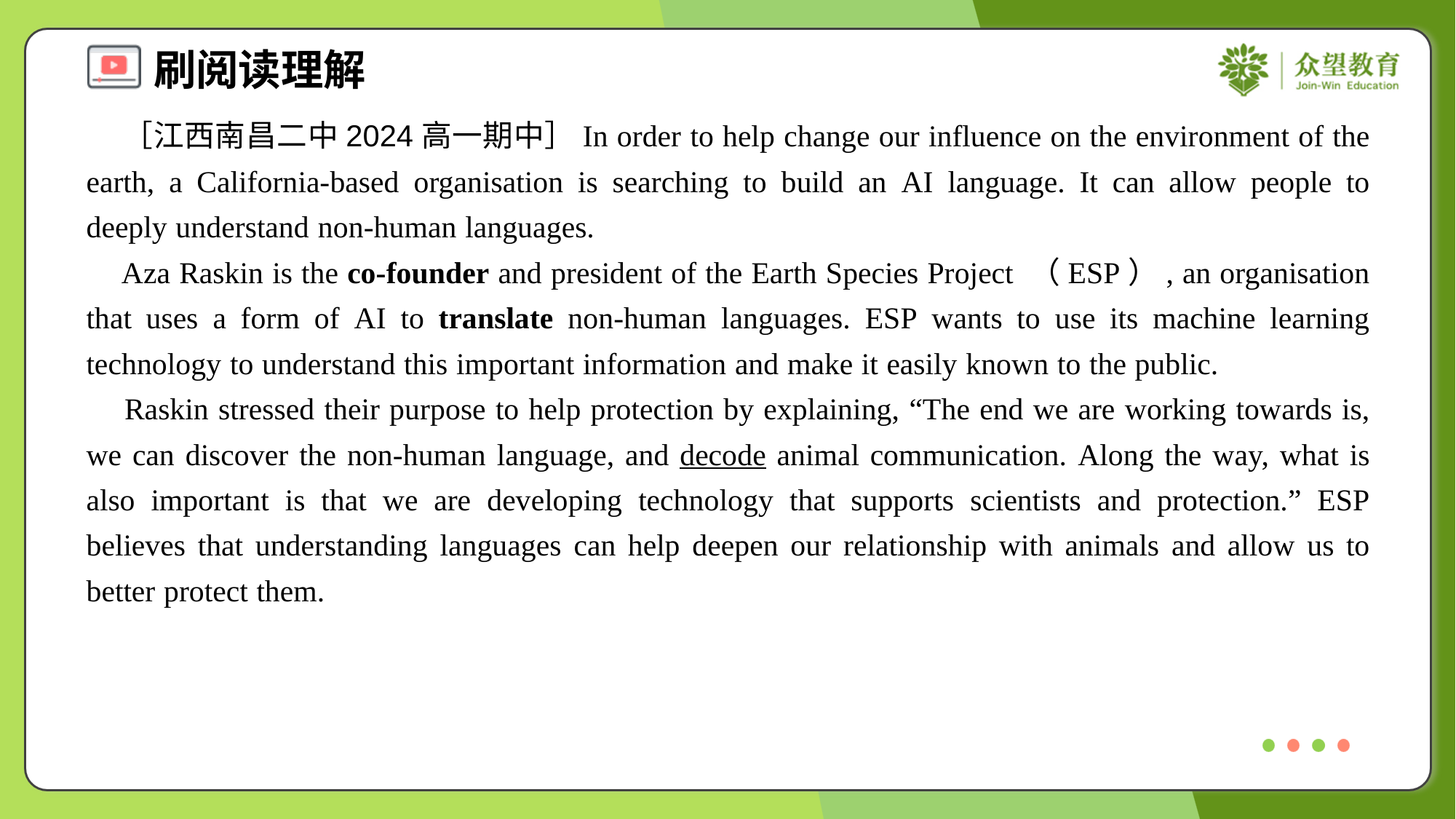

［江西南昌二中2024高一期中］In order to help change our influence on the environment of the earth, a California-based organisation is searching to build an AI language. It can allow people to deeply understand non-human languages.
    Aza Raskin is the co-founder and president of the Earth Species Project （ESP）, an organisation that uses a form of AI to translate non-human languages. ESP wants to use its machine learning technology to understand this important information and make it easily known to the public.
    Raskin stressed their purpose to help protection by explaining, “The end we are working towards is, we can discover the non-human language, and decode animal communication. Along the way, what is also important is that we are developing technology that supports scientists and protection.” ESP believes that understanding languages can help deepen our relationship with animals and allow us to better protect them.